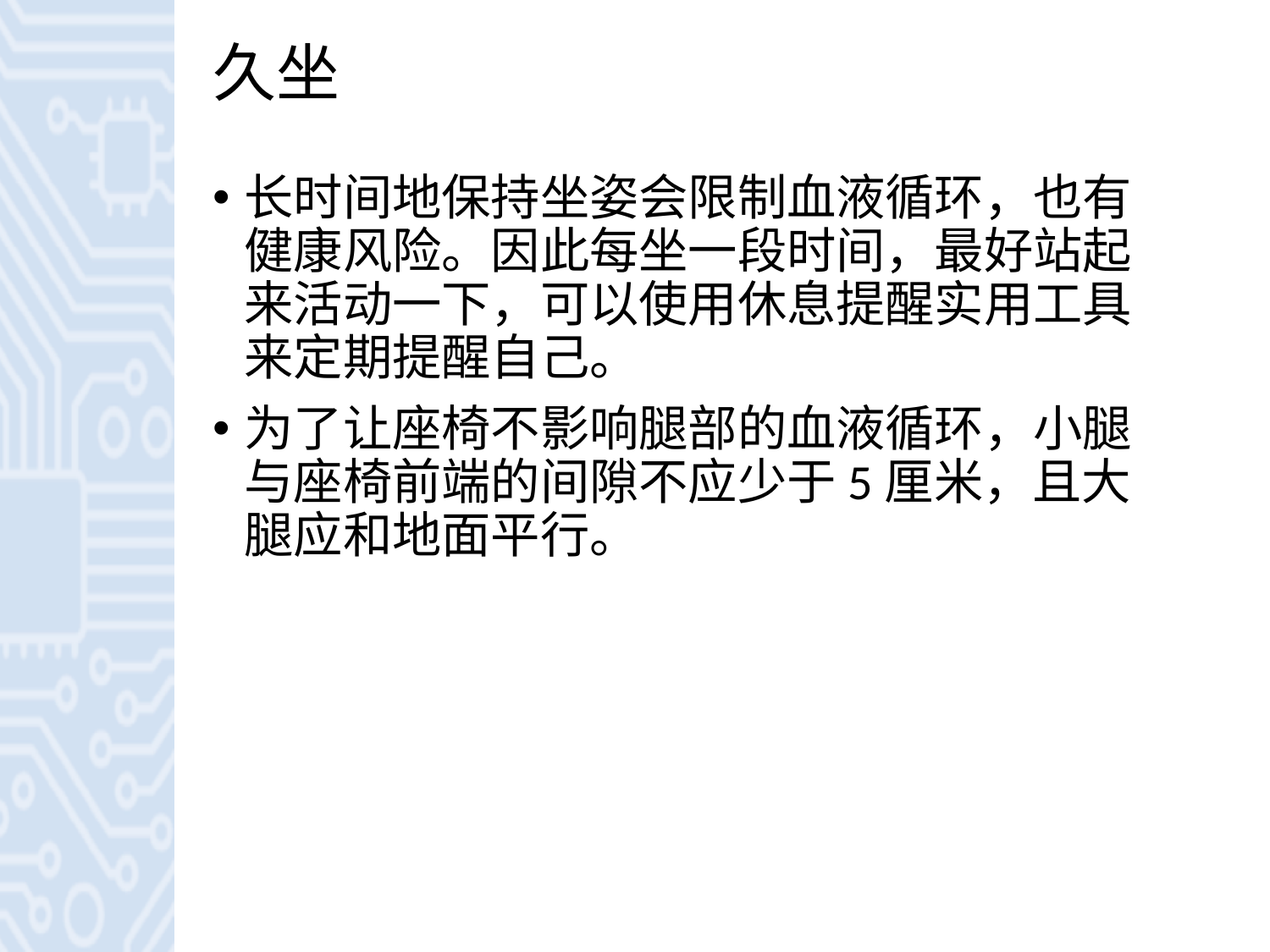

# 久坐
长时间地保持坐姿会限制血液循环，也有健康风险。因此每坐一段时间，最好站起来活动一下，可以使用休息提醒实用工具来定期提醒自己。
为了让座椅不影响腿部的血液循环，小腿与座椅前端的间隙不应少于5厘米，且大腿应和地面平行。